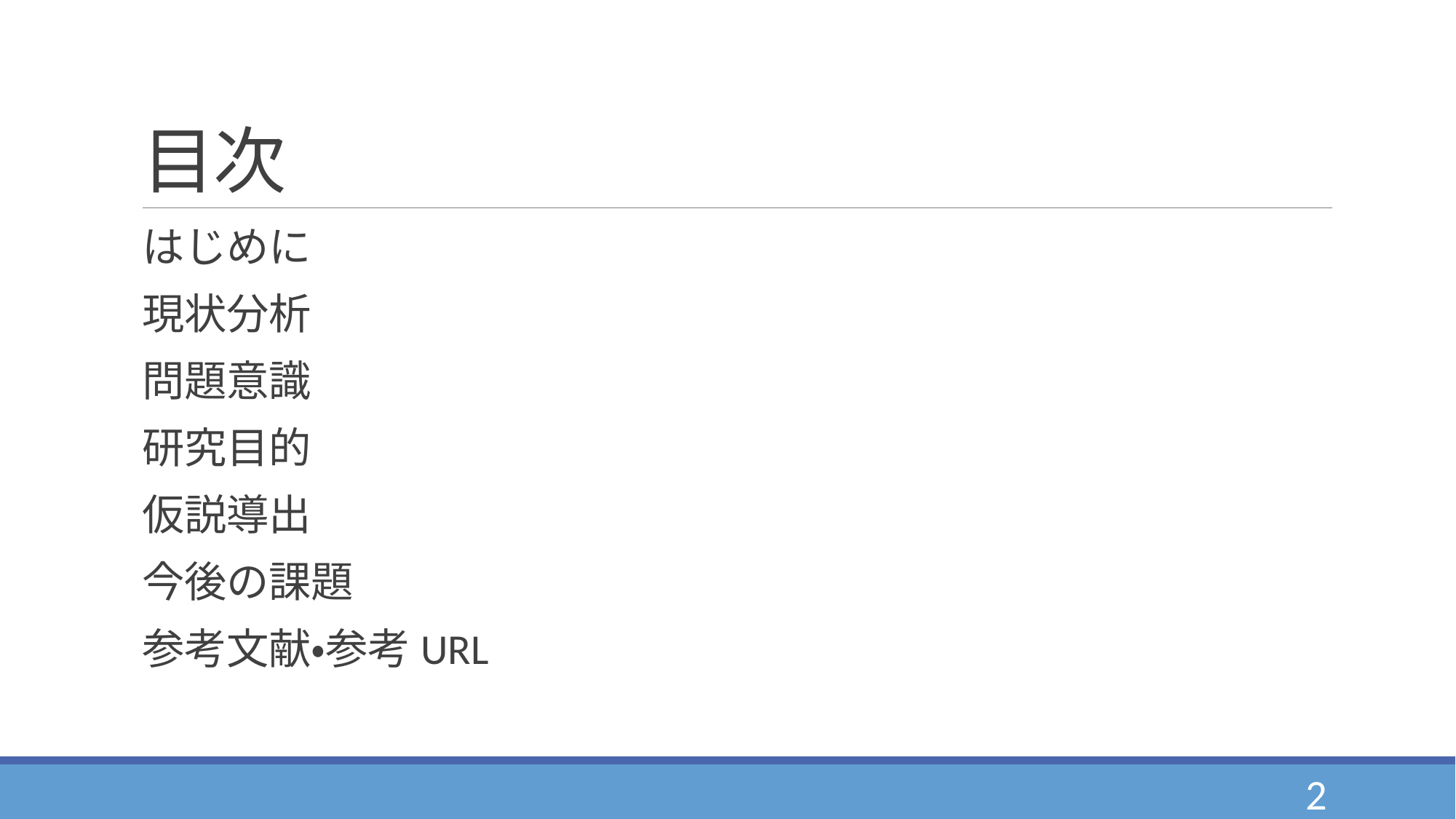

# 目次
はじめに
現状分析
問題意識
研究目的
仮説導出
今後の課題
参考文献・参考URL

2